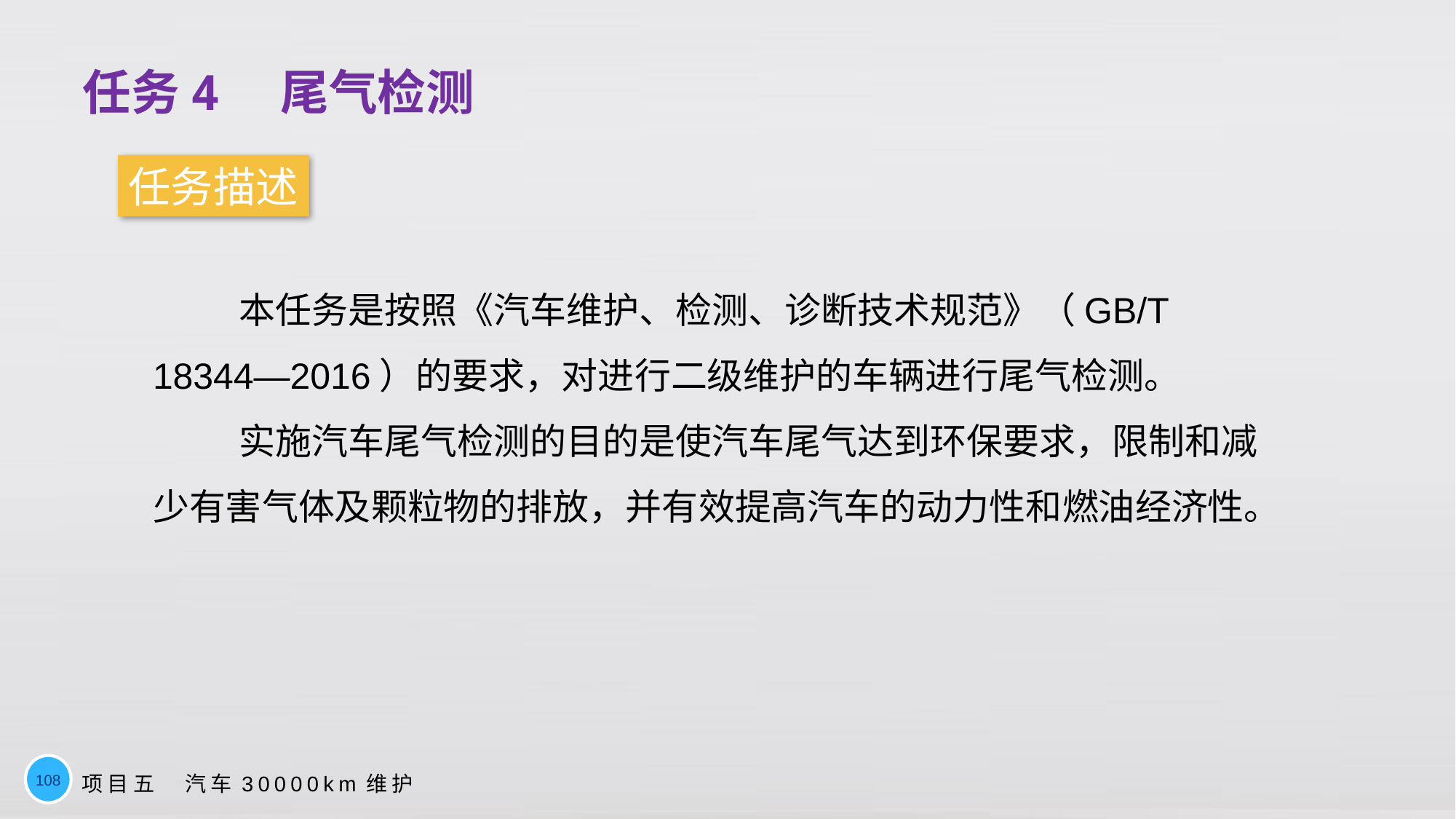

任务4　尾气检测
任务描述
本任务是按照《汽车维护、检测、诊断技术规范》（GB/T 18344—2016）的要求，对进行二级维护的车辆进行尾气检测。
实施汽车尾气检测的目的是使汽车尾气达到环保要求，限制和减少有害气体及颗粒物的排放，并有效提高汽车的动力性和燃油经济性。
108